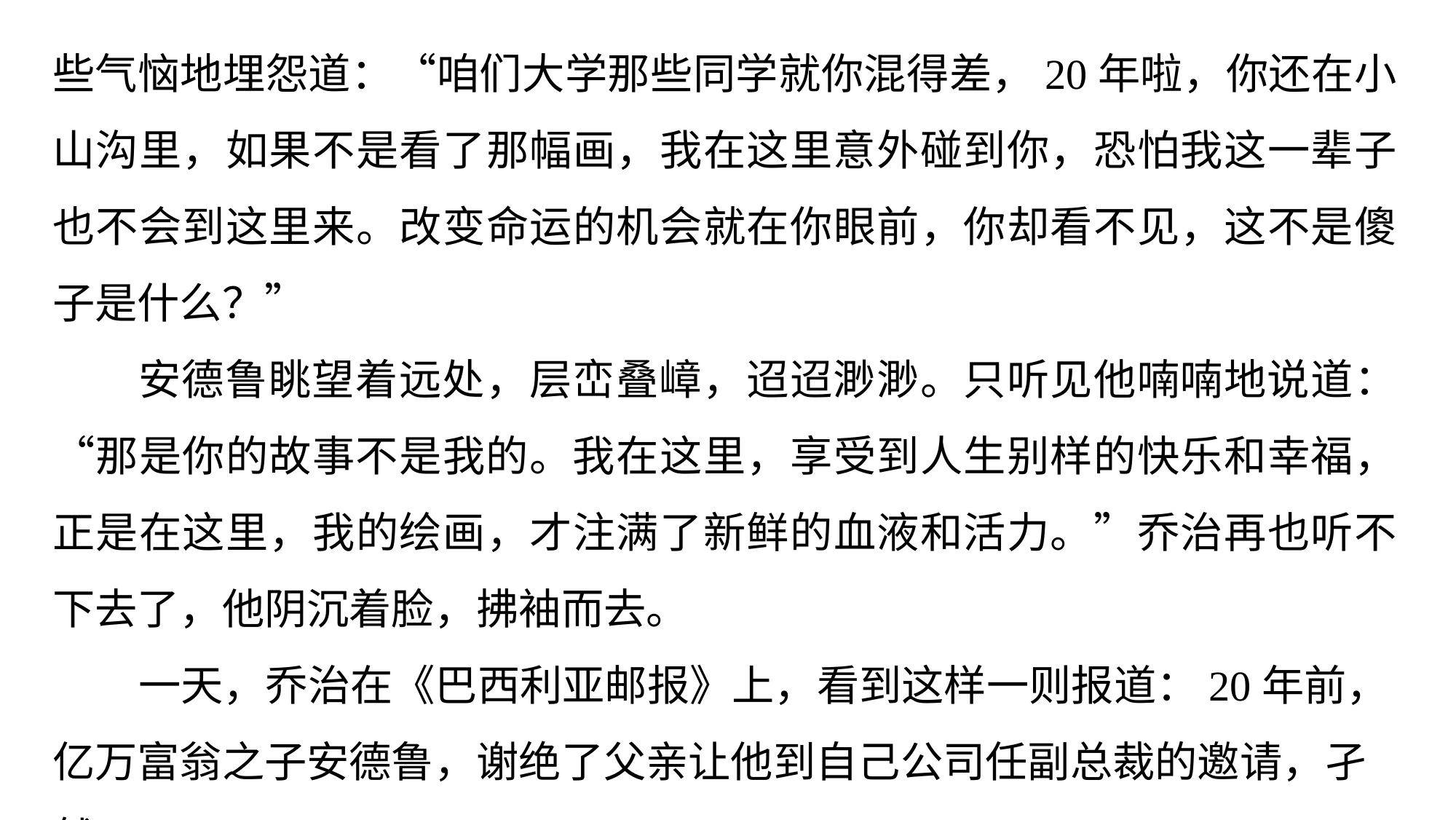

些气恼地埋怨道：“咱们大学那些同学就你混得差，20年啦，你还在小山沟里，如果不是看了那幅画，我在这里意外碰到你，恐怕我这一辈子也不会到这里来。改变命运的机会就在你眼前，你却看不见，这不是傻子是什么？”
安德鲁眺望着远处，层峦叠嶂，迢迢渺渺。只听见他喃喃地说道：“那是你的故事不是我的。我在这里，享受到人生别样的快乐和幸福，正是在这里，我的绘画，才注满了新鲜的血液和活力。”乔治再也听不下去了，他阴沉着脸，拂袖而去。
一天，乔治在《巴西利亚邮报》上，看到这样一则报道：20年前，亿万富翁之子安德鲁，谢绝了父亲让他到自己公司任副总裁的邀请，孑然